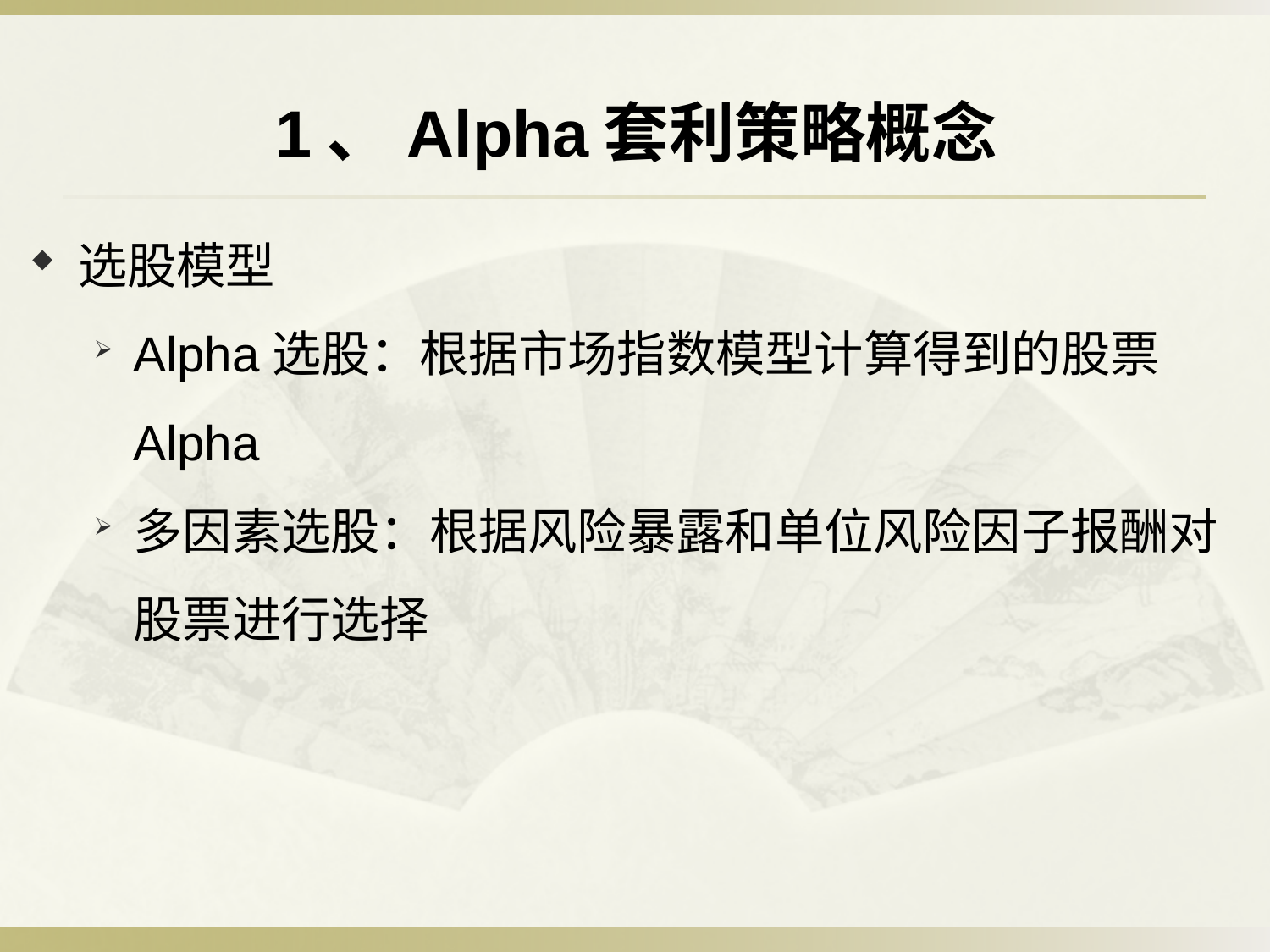

# 1、Alpha套利策略概念
选股模型
Alpha选股：根据市场指数模型计算得到的股票Alpha
多因素选股：根据风险暴露和单位风险因子报酬对股票进行选择